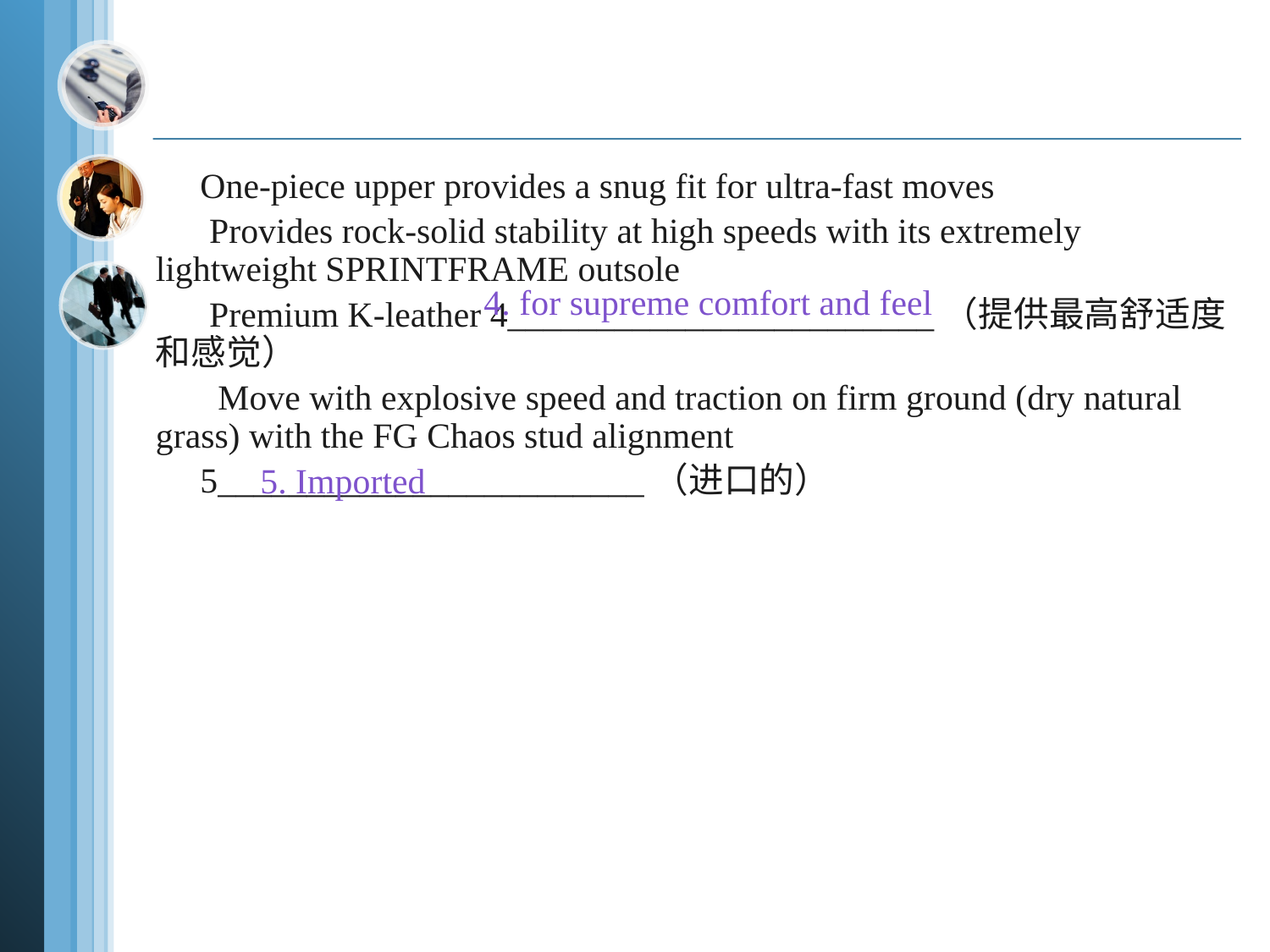

#
     One-piece upper provides a snug fit for ultra-fast moves
      Provides rock-solid stability at high speeds with its extremely lightweight SPRINTFRAME outsole
      Premium K-leather 4________________________（提供最高舒适度和感觉）
       Move with explosive speed and traction on firm ground (dry natural grass) with the FG Chaos stud alignment
     5________________________（进口的）
4. for supreme comfort and feel

5. Imported